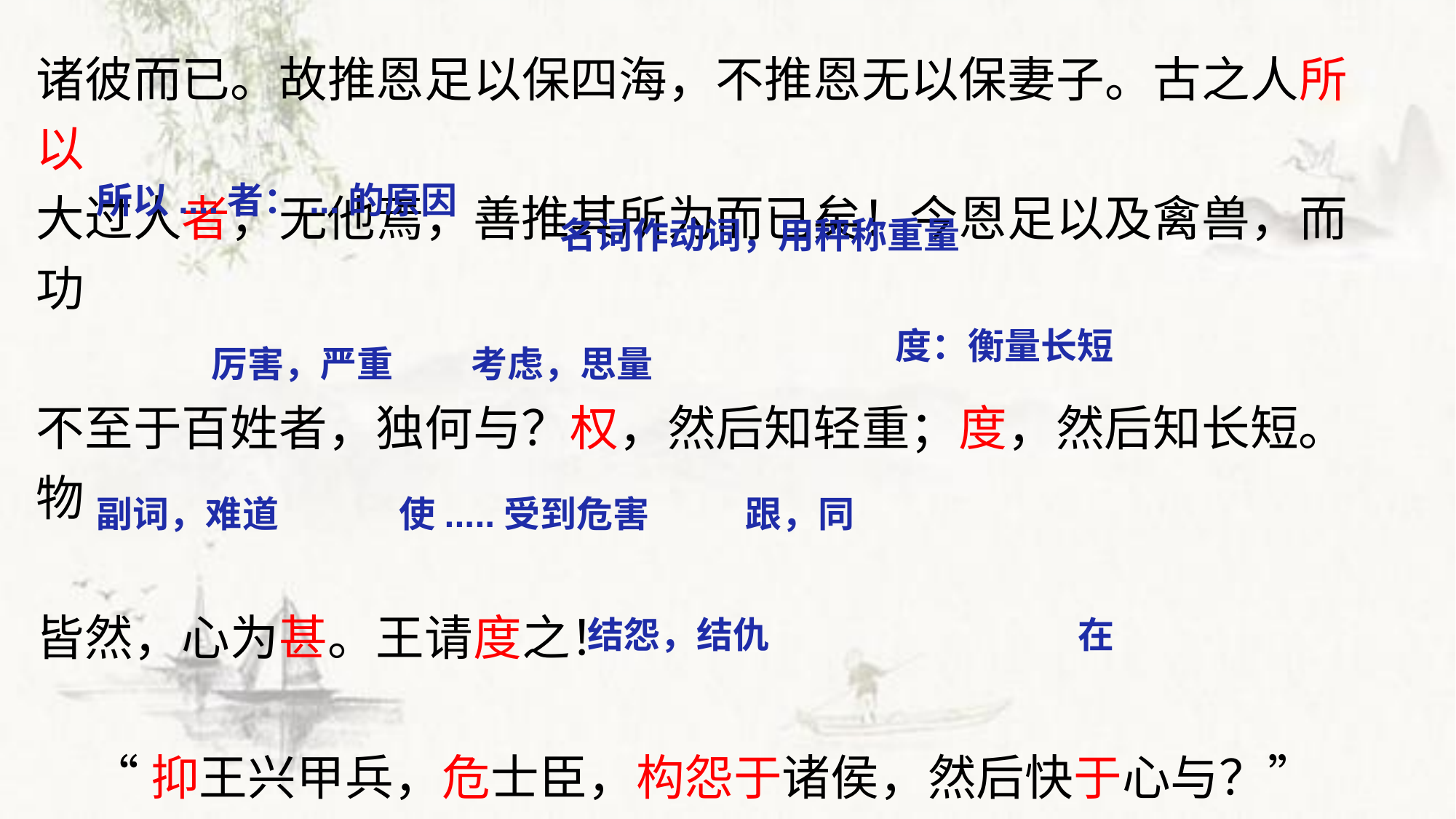

诸彼而已。故推恩足以保四海，不推恩无以保妻子。古之人所以
大过人者，无他焉，善推其所为而已矣！今恩足以及禽兽，而功

不至于百姓者，独何与？权，然后知轻重；度，然后知长短。物

皆然，心为甚。王请度之！

“抑王兴甲兵，危士臣，构怨于诸侯，然后快于心与？”
所以....者：...的原因
名词作动词，用秤称重量
度：衡量长短
厉害，严重
考虑，思量
使.....受到危害
副词，难道
跟，同
结怨，结仇
在